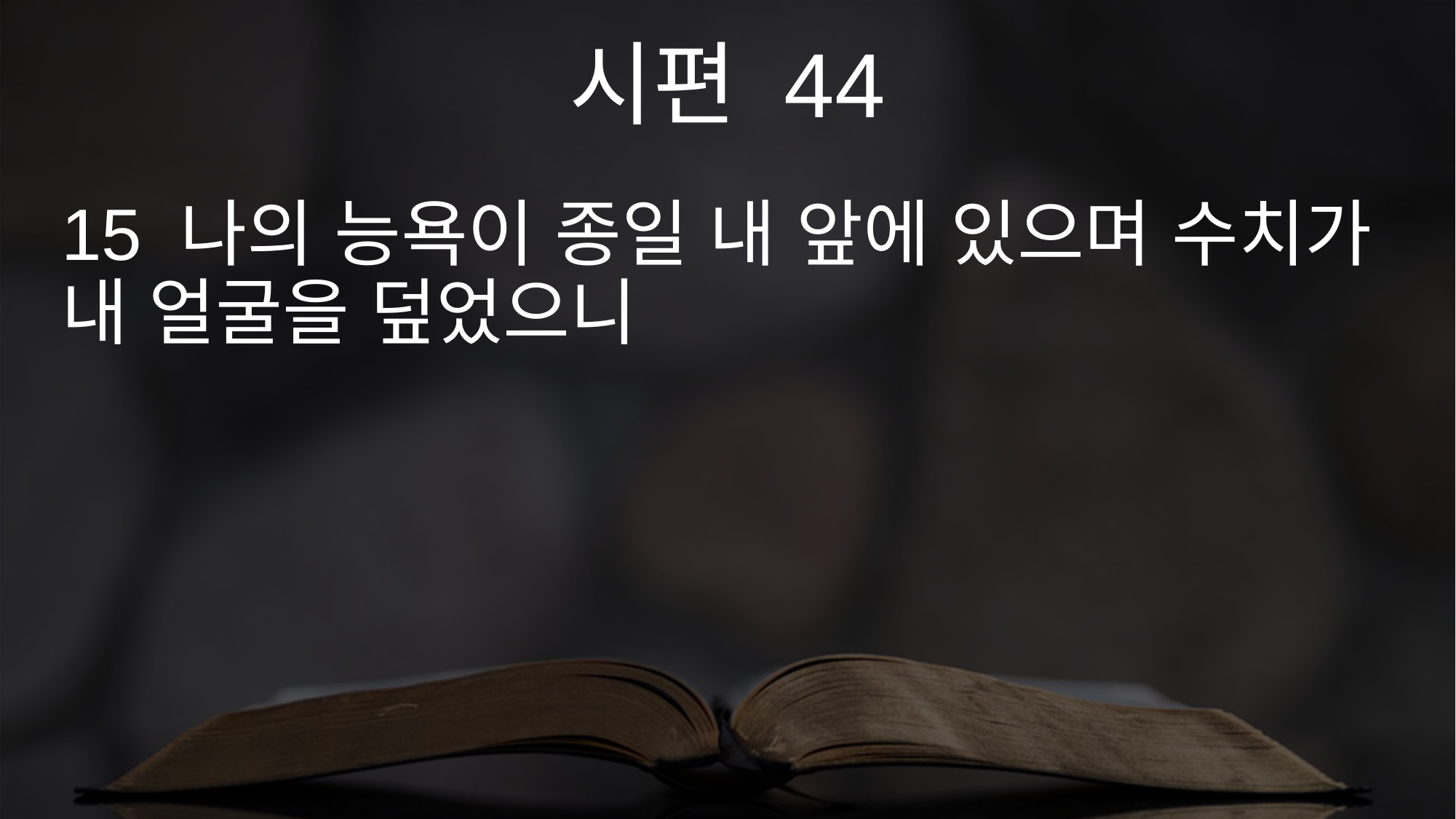

시편 44
15 나의 능욕이 종일 내 앞에 있으며 수치가 내 얼굴을 덮었으니